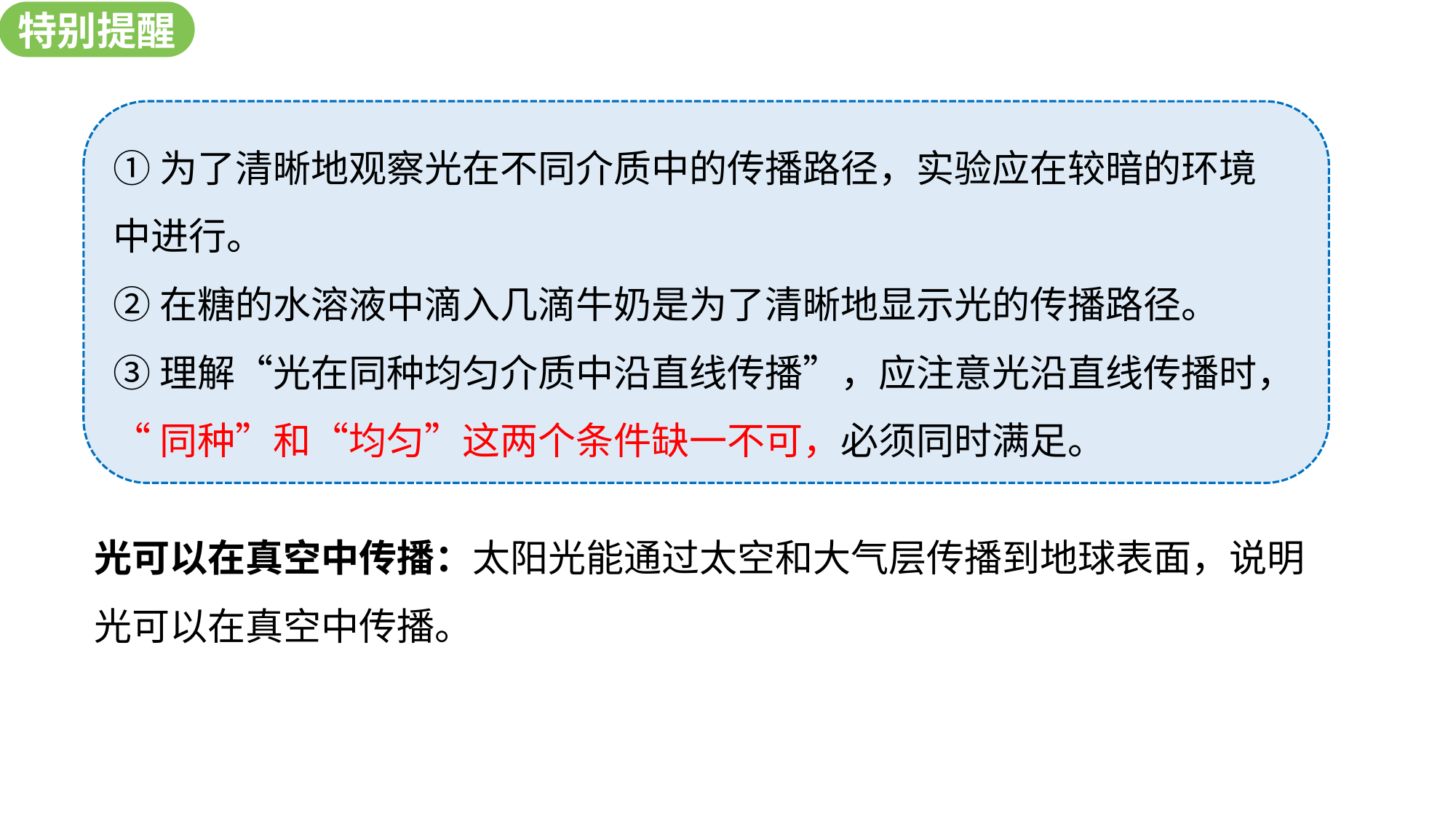

特别提醒
新知探究
①为了清晰地观察光在不同介质中的传播路径，实验应在较暗的环境
中进行。
②在糖的水溶液中滴入几滴牛奶是为了清晰地显示光的传播路径。
③理解“光在同种均匀介质中沿直线传播”，应注意光沿直线传播时，
“同种”和“均匀”这两个条件缺一不可，必须同时满足。
光可以在真空中传播：太阳光能通过太空和大气层传播到地球表面，说明光可以在真空中传播。